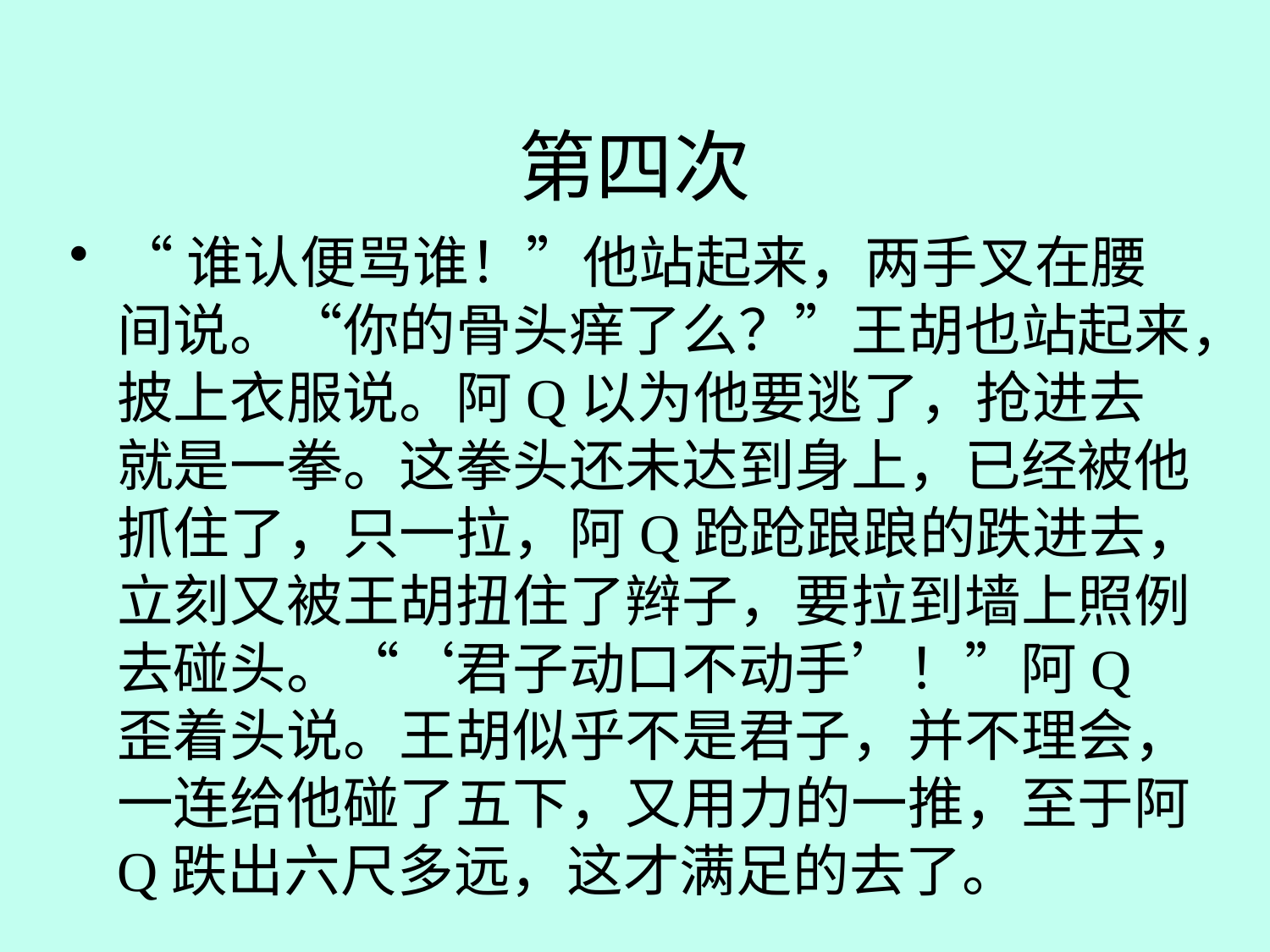

# 第四次
“谁认便骂谁！”他站起来，两手叉在腰间说。“你的骨头痒了么？”王胡也站起来，披上衣服说。阿Q以为他要逃了，抢进去就是一拳。这拳头还未达到身上，已经被他抓住了，只一拉，阿Q跄跄踉踉的跌进去，立刻又被王胡扭住了辫子，要拉到墙上照例去碰头。“‘君子动口不动手’！”阿Q歪着头说。王胡似乎不是君子，并不理会，一连给他碰了五下，又用力的一推，至于阿Q跌出六尺多远，这才满足的去了。